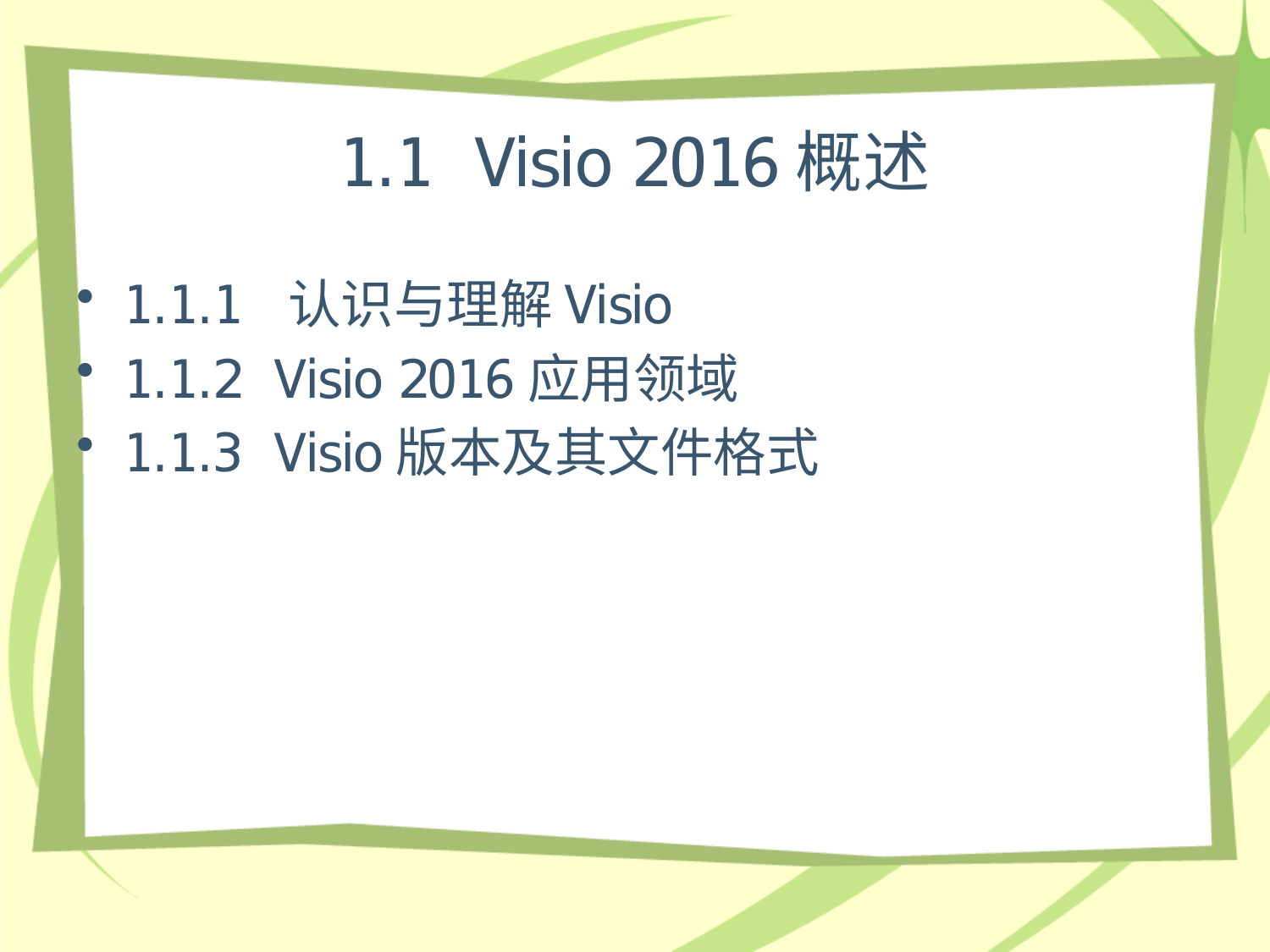

# 1.1  Visio 2016概述
1.1.1  认识与理解Visio
1.1.2  Visio 2016应用领域
1.1.3  Visio版本及其文件格式